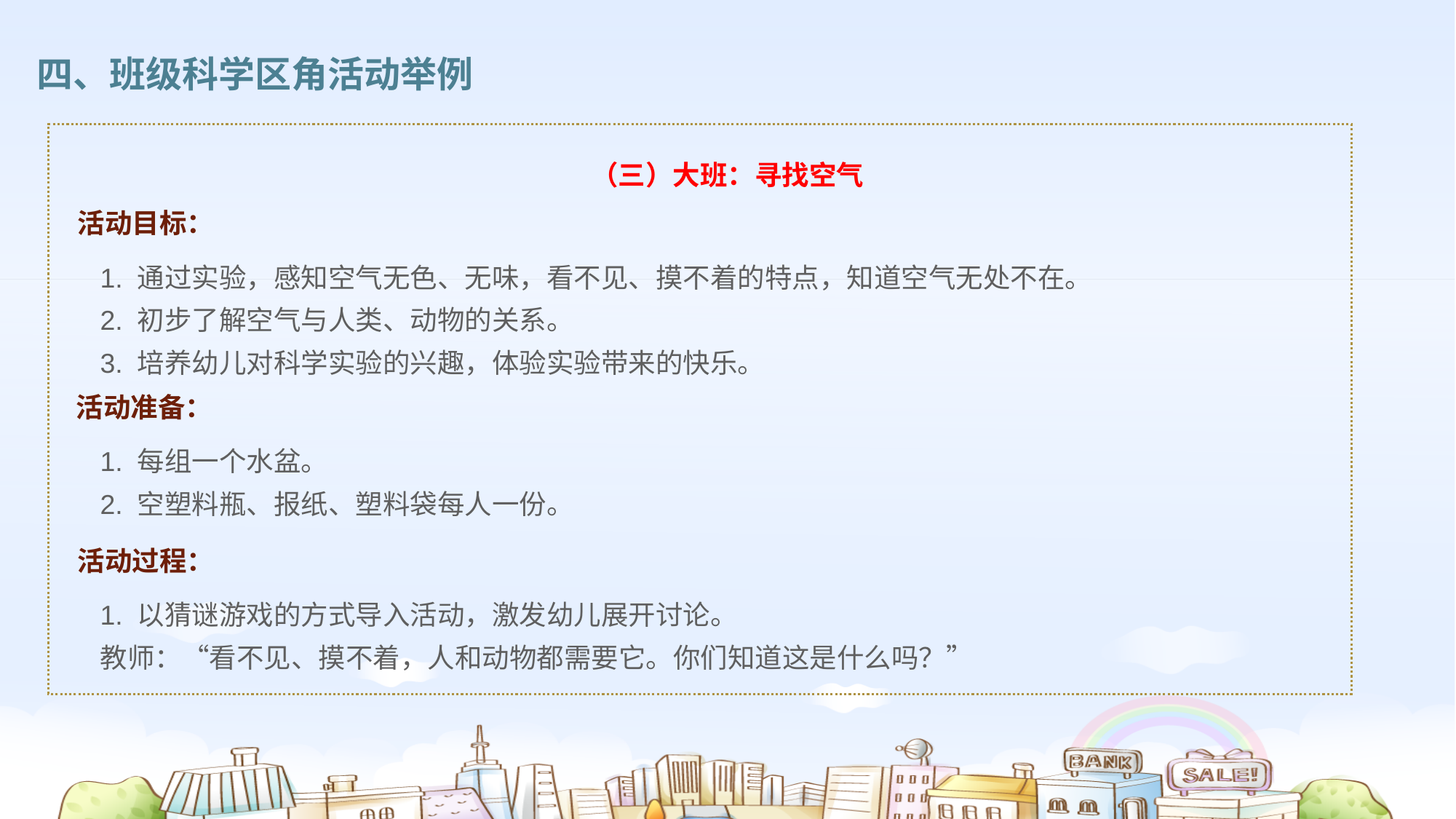

四、班级科学区角活动举例

（三）大班：寻找空气
活动目标：
1. 通过实验，感知空气无色、无味，看不见、摸不着的特点，知道空气无处不在。
2. 初步了解空气与人类、动物的关系。
3. 培养幼儿对科学实验的兴趣，体验实验带来的快乐。
活动准备：
1. 每组一个水盆。
2. 空塑料瓶、报纸、塑料袋每人一份。
活动过程：
1. 以猜谜游戏的方式导入活动，激发幼儿展开讨论。
教师：“看不见、摸不着，人和动物都需要它。你们知道这是什么吗？”